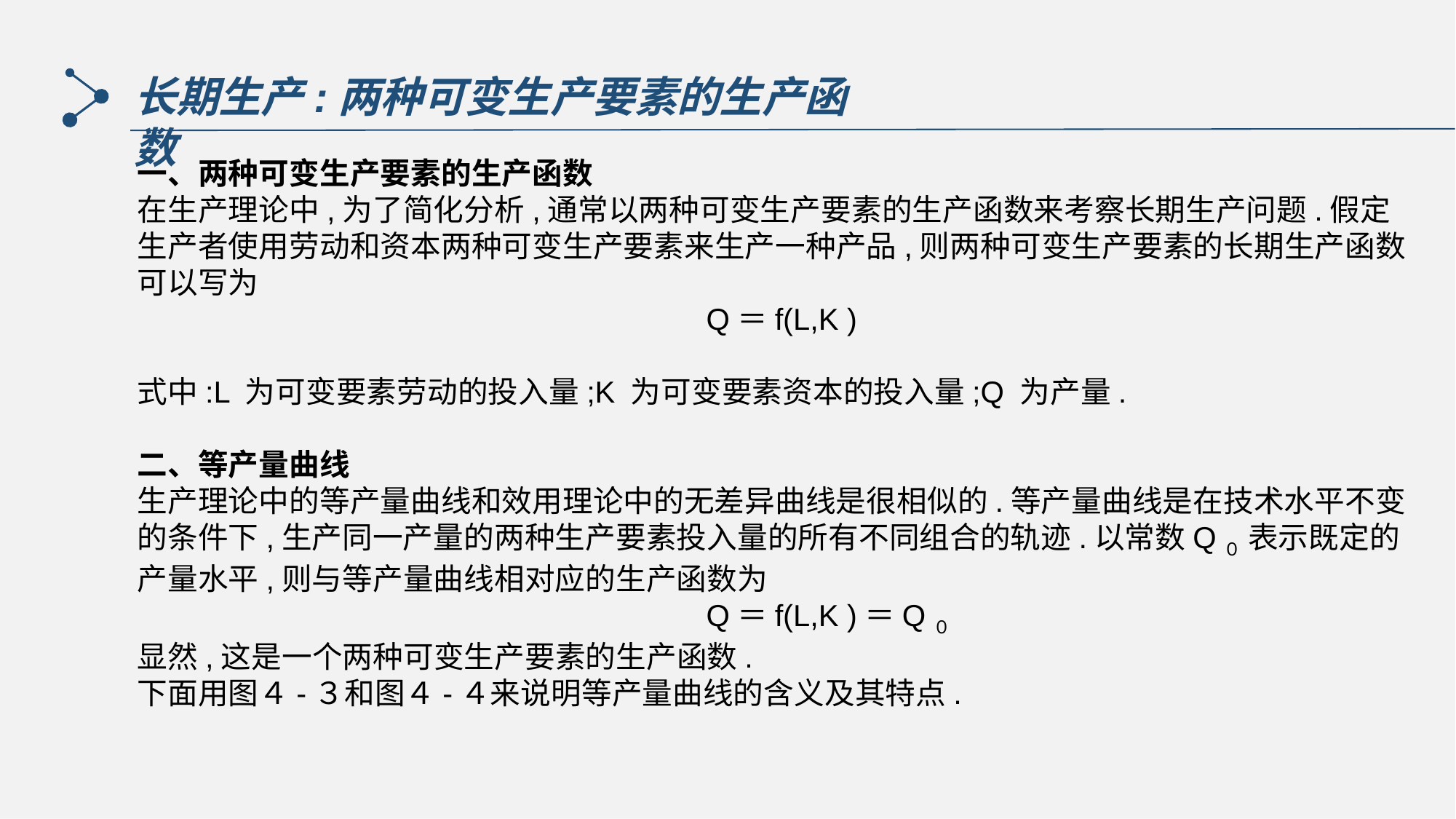

长期生产:两种可变生产要素的生产函数
一、两种可变生产要素的生产函数
在生产理论中,为了简化分析,通常以两种可变生产要素的生产函数来考察长期生产问题.假定生产者使用劳动和资本两种可变生产要素来生产一种产品,则两种可变生产要素的长期生产函数可以写为
                                                                    Q＝f(L,K )
式中:L 为可变要素劳动的投入量;K 为可变要素资本的投入量;Q 为产量.

二、等产量曲线
生产理论中的等产量曲线和效用理论中的无差异曲线是很相似的.等产量曲线是在技术水平不变的条件下,生产同一产量的两种生产要素投入量的所有不同组合的轨迹.以常数Q０ 表示既定的产量水平,则与等产量曲线相对应的生产函数为
                                                                    Q＝f(L,K )＝Q０
显然,这是一个两种可变生产要素的生产函数.
下面用图４-３和图４-４来说明等产量曲线的含义及其特点.